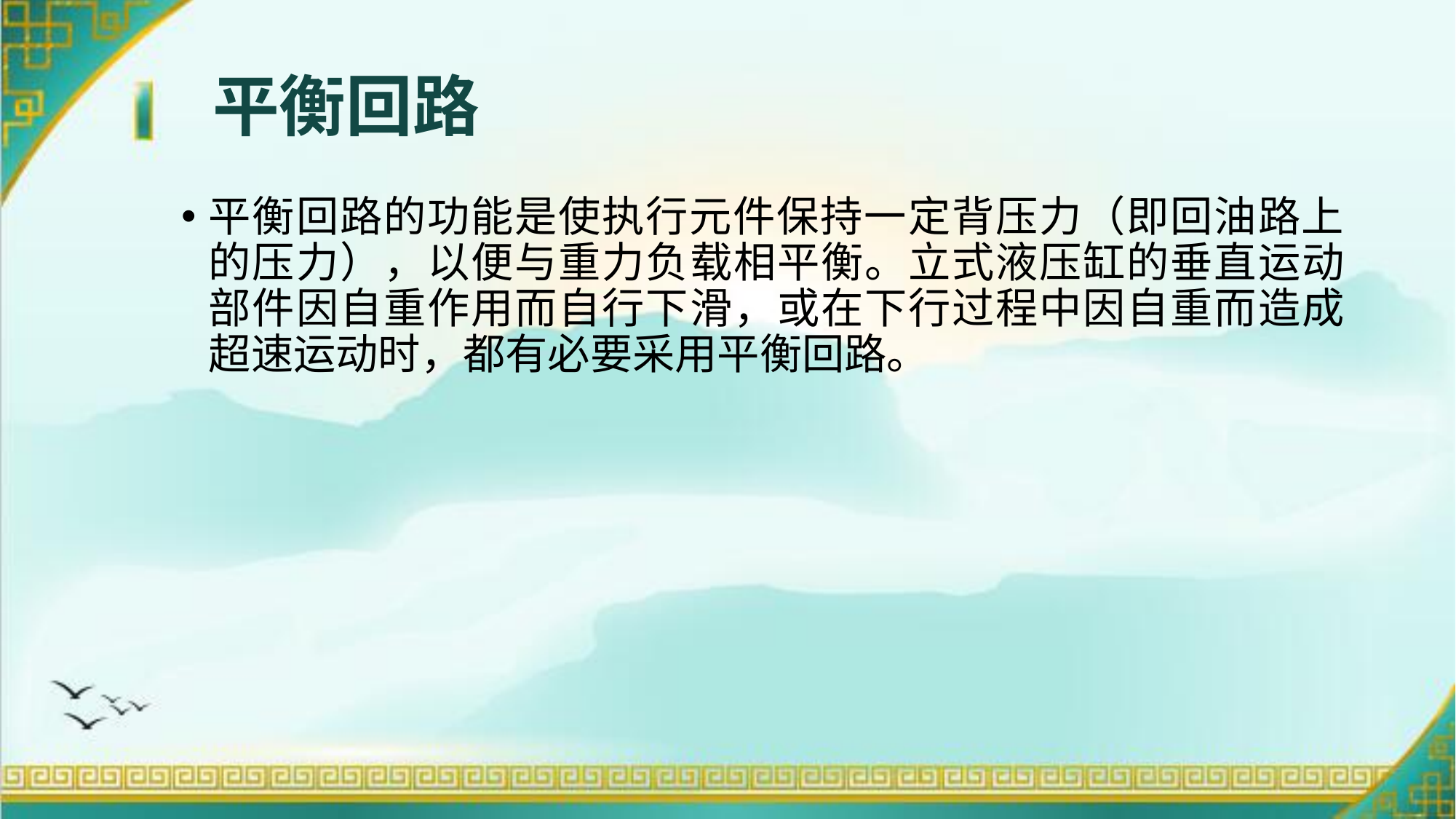

# 平衡回路
平衡回路的功能是使执行元件保持一定背压力（即回油路上的压力），以便与重力负载相平衡。立式液压缸的垂直运动部件因自重作用而自行下滑，或在下行过程中因自重而造成超速运动时，都有必要采用平衡回路。